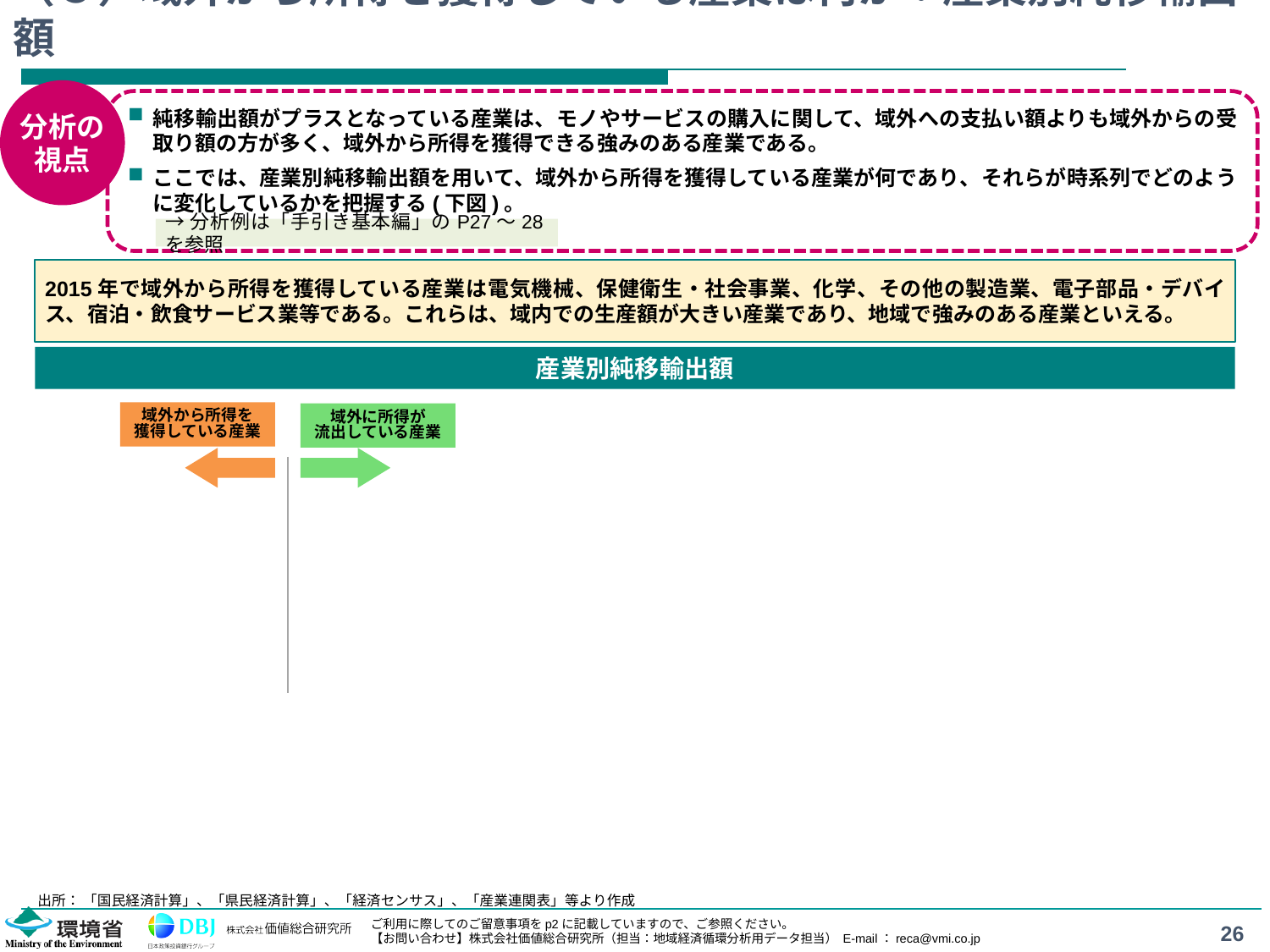

# （３）域外から所得を獲得している産業は何か：産業別純移輸出額
分析の
視点
純移輸出額がプラスとなっている産業は、モノやサービスの購入に関して、域外への支払い額よりも域外からの受取り額の方が多く、域外から所得を獲得できる強みのある産業である。
ここでは、産業別純移輸出額を用いて、域外から所得を獲得している産業が何であり、それらが時系列でどのように変化しているかを把握する(下図)。
→分析例は「手引き基本編」のP27～28を参照
2015年で域外から所得を獲得している産業は電気機械、保健衛生・社会事業、化学、その他の製造業、電子部品・デバイス、宿泊・飲食サービス業等である。これらは、域内での生産額が大きい産業であり、地域で強みのある産業といえる。
産業別純移輸出額
域外から所得を
獲得している産業
域外に所得が
流出している産業

出所： 「国民経済計算」、「県民経済計算」、「経済センサス」、「産業連関表」等より作成
26